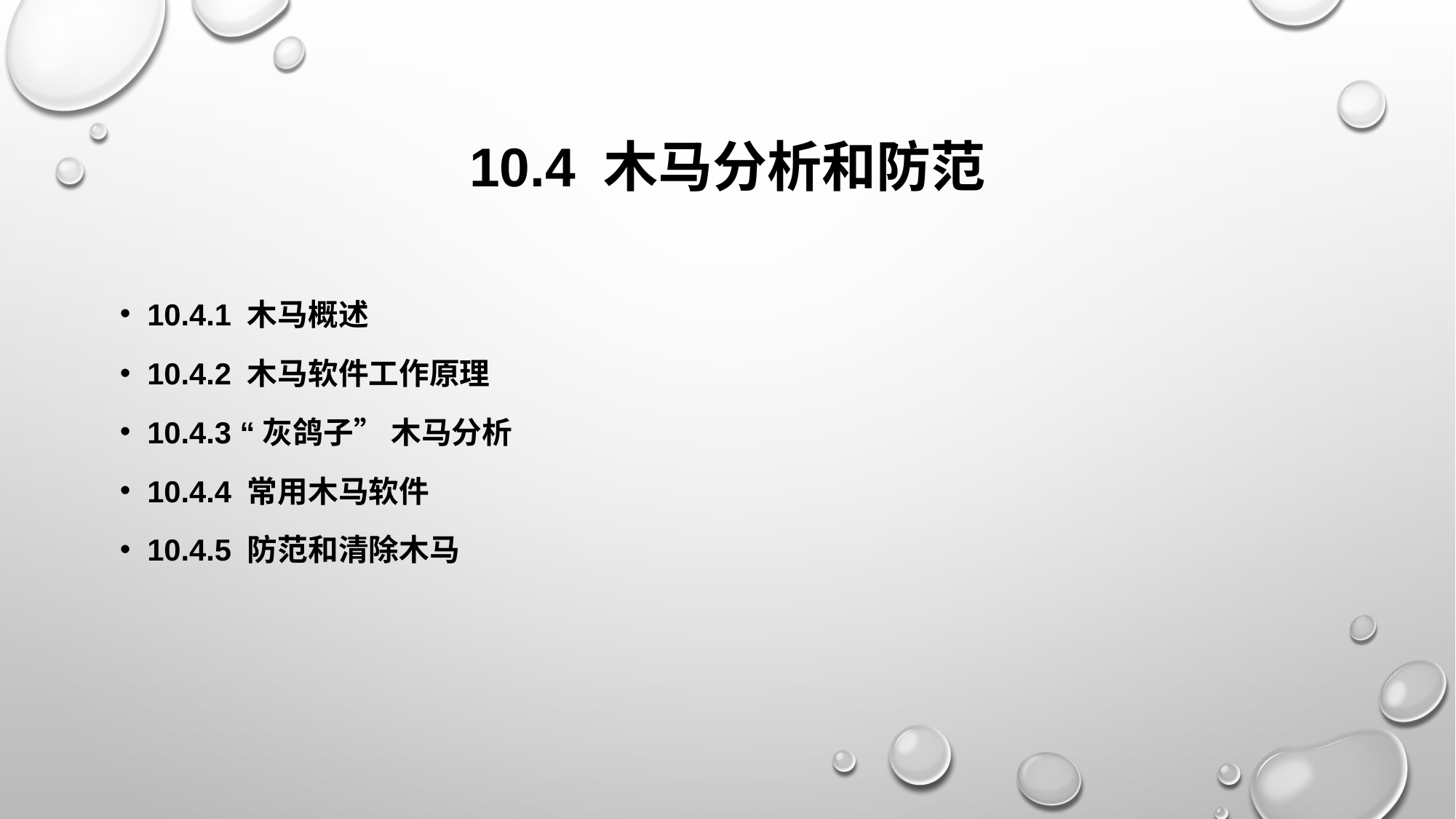

# 10.4 木马分析和防范
10.4.1 木马概述
10.4.2 木马软件工作原理
10.4.3 “灰鸽子” 木马分析
10.4.4 常用木马软件
10.4.5 防范和清除木马